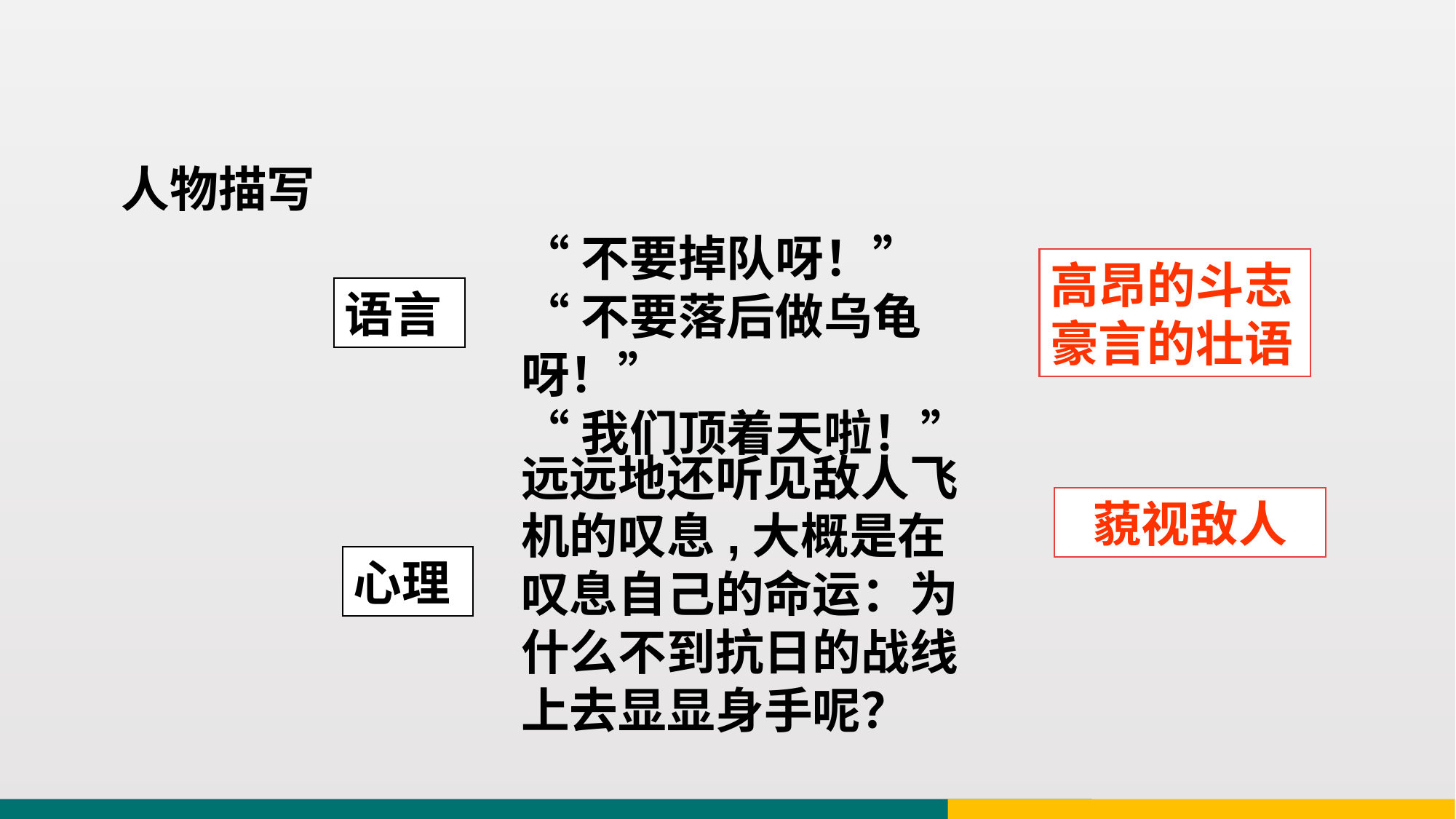

人物描写
“不要掉队呀！”
“不要落后做乌龟呀！”
“我们顶着天啦！”
高昂的斗志
豪言的壮语
语言
远远地还听见敌人飞机的叹息,大概是在叹息自己的命运：为什么不到抗日的战线上去显显身手呢？
藐视敌人
心理